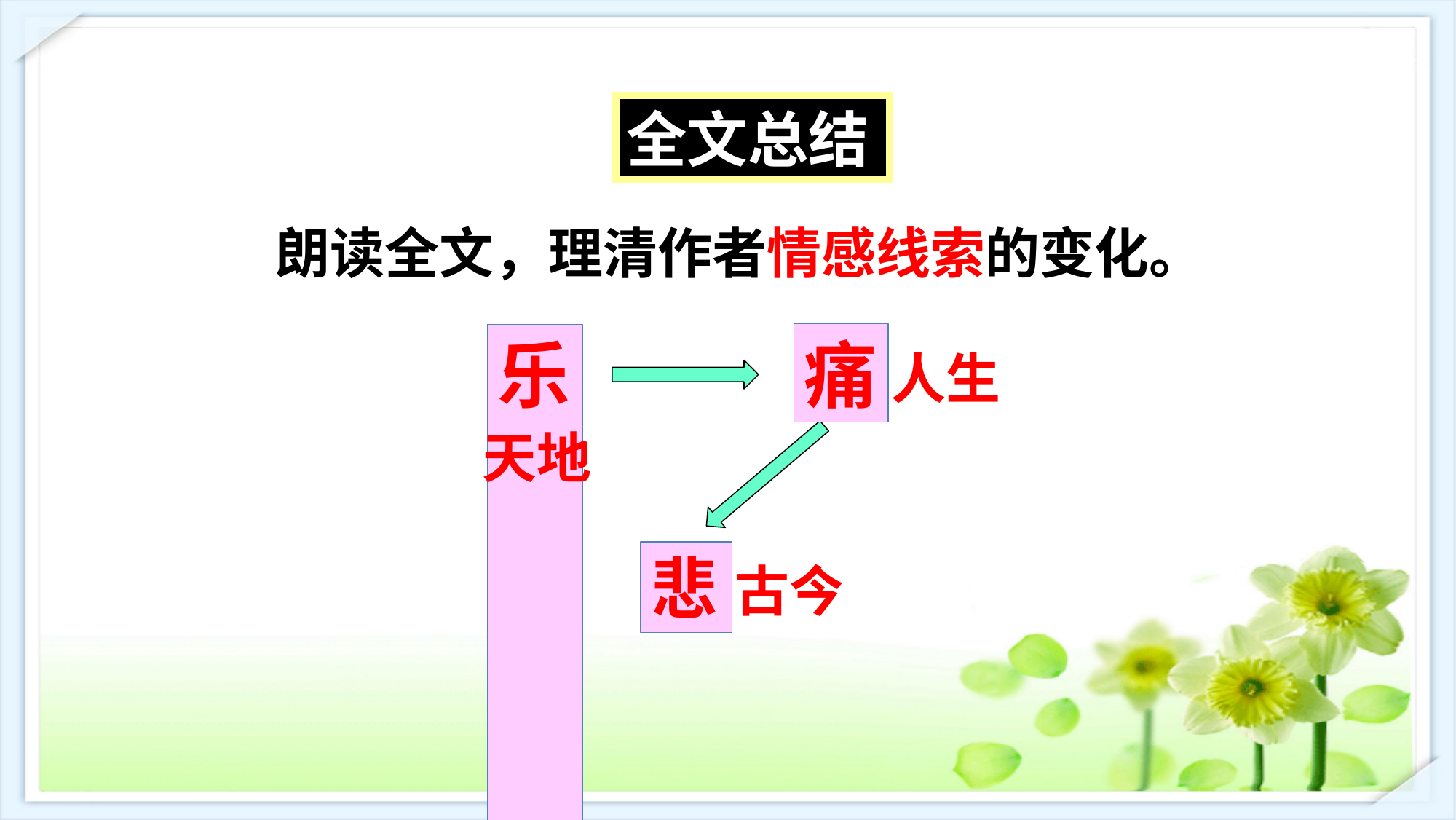

全文总结
全文总结
朗读全文，理清作者情感线索的变化。
痛
乐
人生

天地

悲
古今